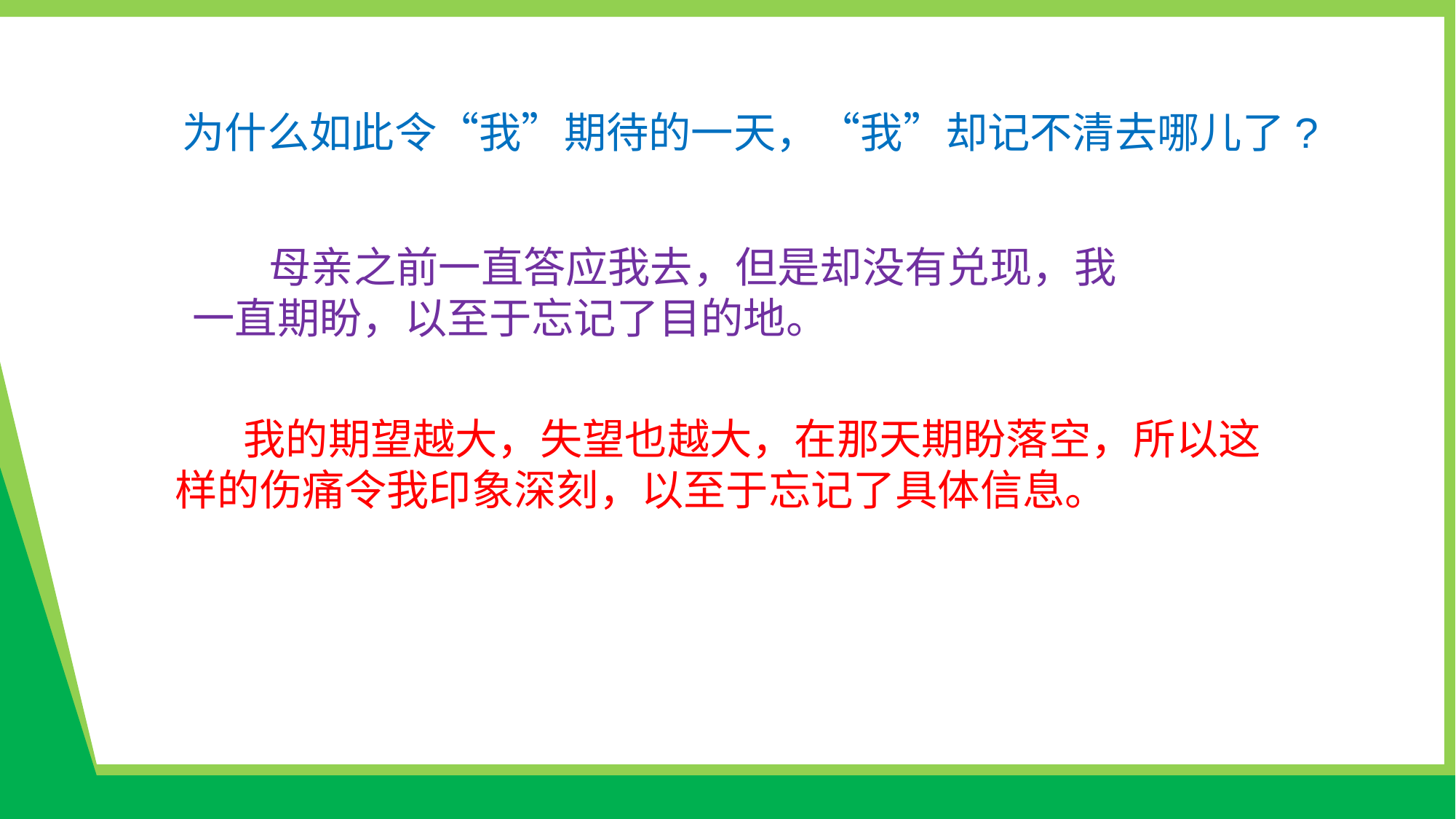

为什么如此令“我”期待的一天，“我”却记不清去哪儿了?
       母亲之前一直答应我去，但是却没有兑现，我一直期盼，以至于忘记了目的地。

          我的期望越大，失望也越大，在那天期盼落空，所以这样的伤痛令我印象深刻，以至于忘记了具体信息。